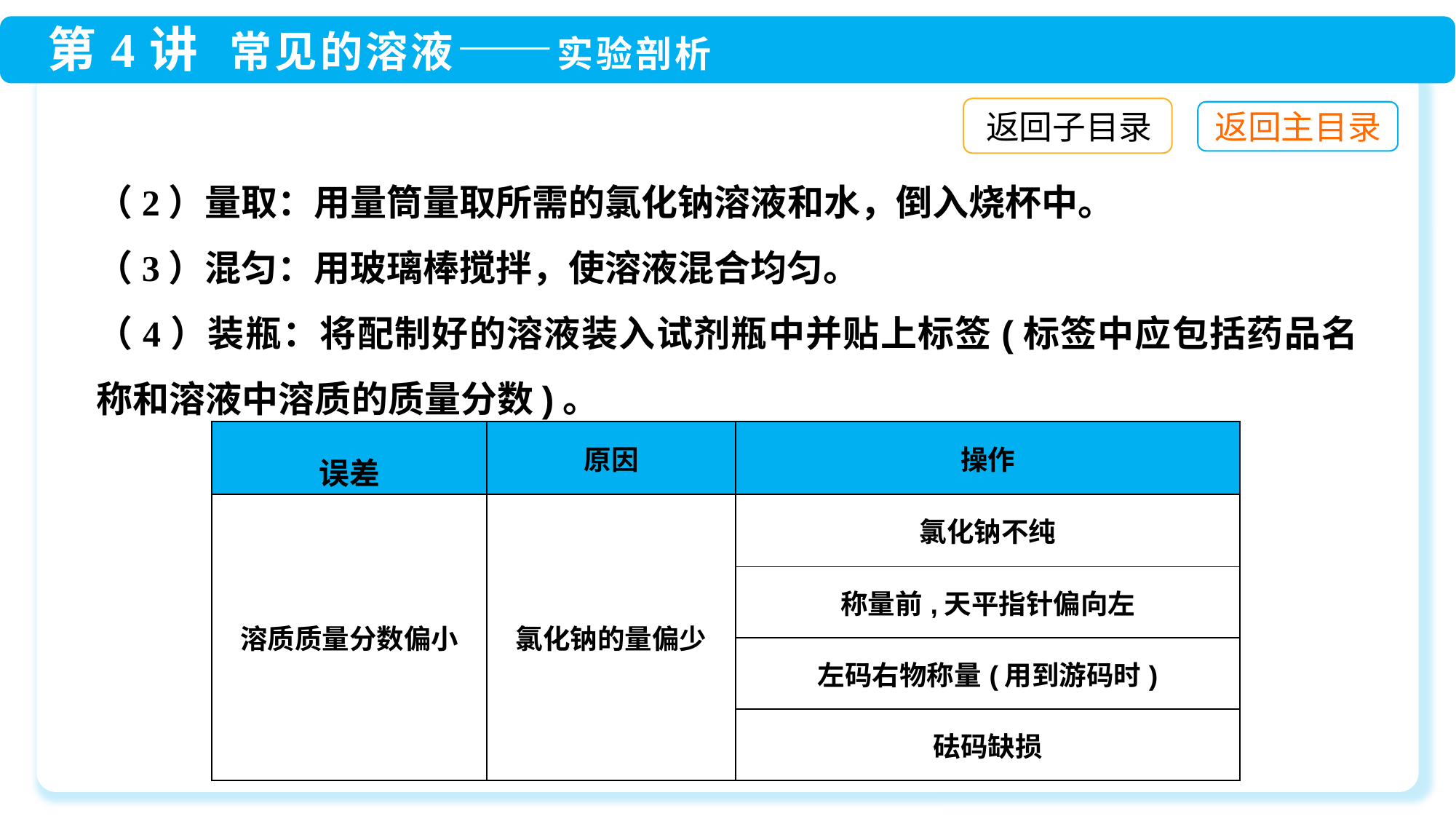

返回子目录
（2）量取：用量筒量取所需的氯化钠溶液和水，倒入烧杯中。
（3）混匀：用玻璃棒搅拌，使溶液混合均匀。
（4）装瓶：将配制好的溶液装入试剂瓶中并贴上标签(标签中应包括药品名称和溶液中溶质的质量分数)。
| 误差 | 原因 | 操作 |
| --- | --- | --- |
| 溶质质量分数偏小 | 氯化钠的量偏少 | 氯化钠不纯 |
|  |  | 称量前,天平指针偏向左 |
|  |  | 左码右物称量(用到游码时) |
|  |  | 砝码缺损 |